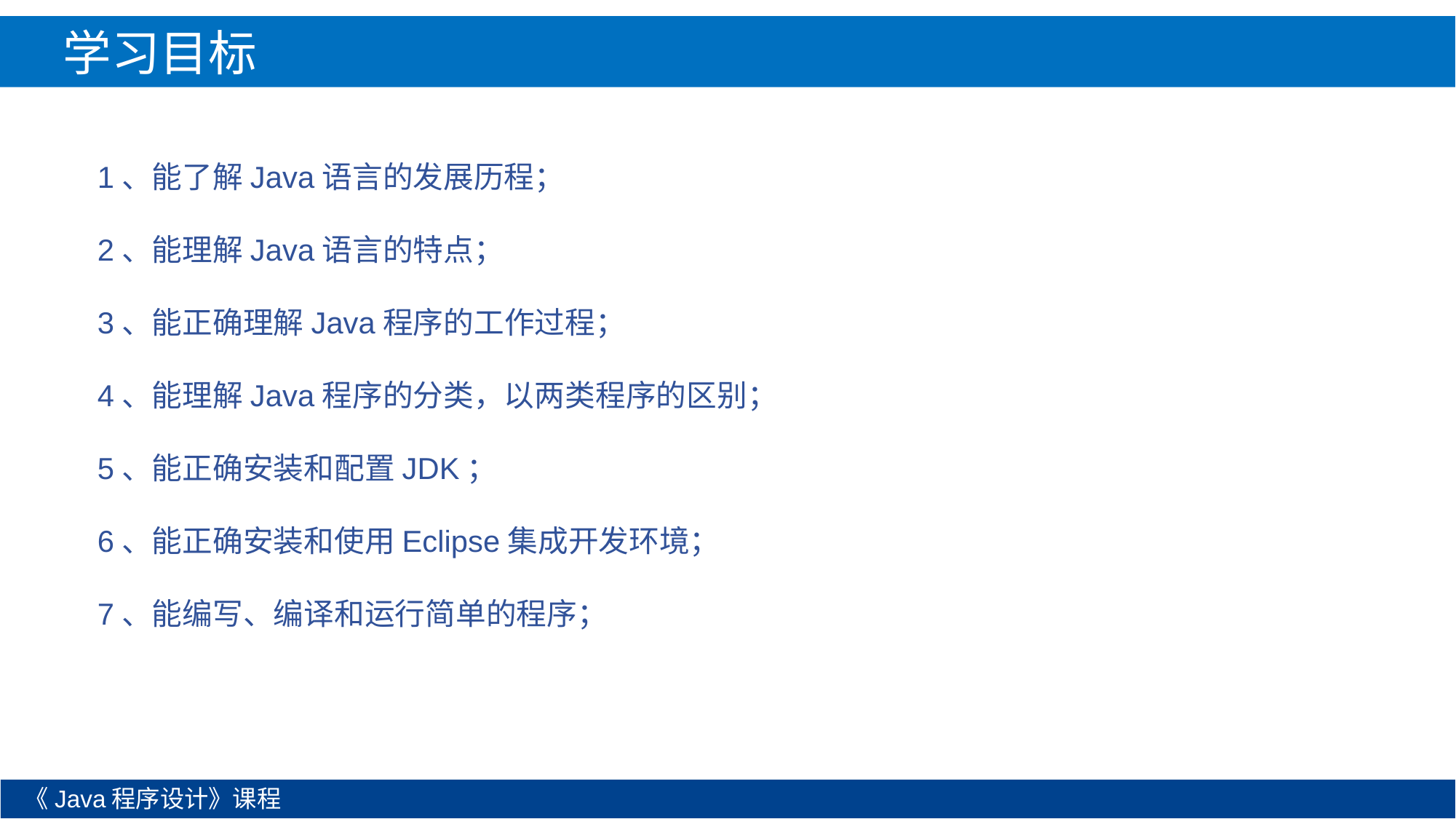

学习目标
1、能了解Java语言的发展历程；
2、能理解Java语言的特点；
3、能正确理解Java程序的工作过程；
4、能理解Java程序的分类，以两类程序的区别；
5、能正确安装和配置JDK；
6、能正确安装和使用Eclipse集成开发环境；
7、能编写、编译和运行简单的程序；
《Java程序设计》课程